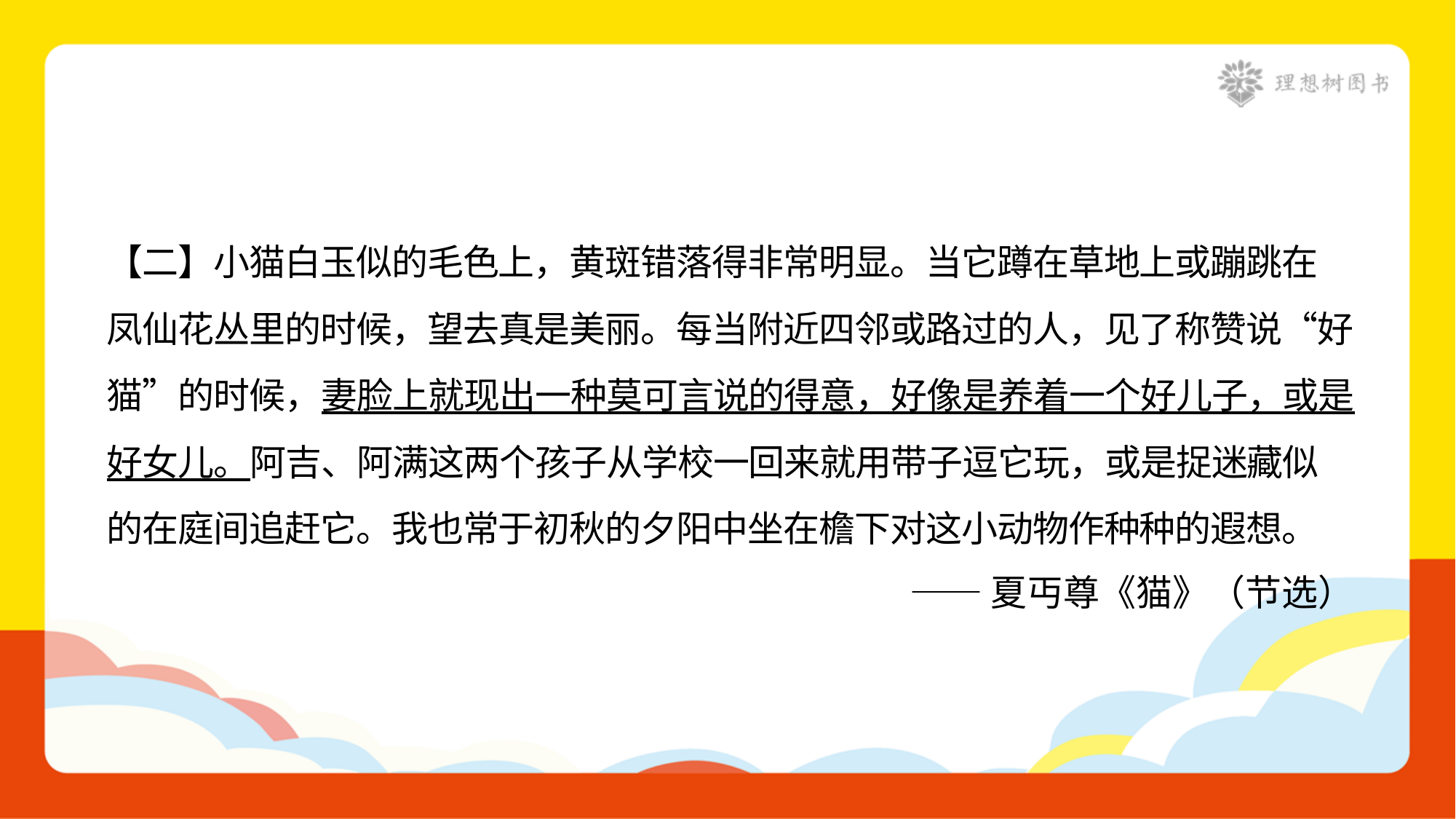

【二】小猫白玉似的毛色上，黄斑错落得非常明显。当它蹲在草地上或蹦跳在
凤仙花丛里的时候，望去真是美丽。每当附近四邻或路过的人，见了称赞说“好
猫”的时候，妻脸上就现出一种莫可言说的得意，好像是养着一个好儿子，或是
好女儿。阿吉、阿满这两个孩子从学校一回来就用带子逗它玩，或是捉迷藏似
的在庭间追赶它。我也常于初秋的夕阳中坐在檐下对这小动物作种种的遐想。
——夏丏尊《猫》（节选）